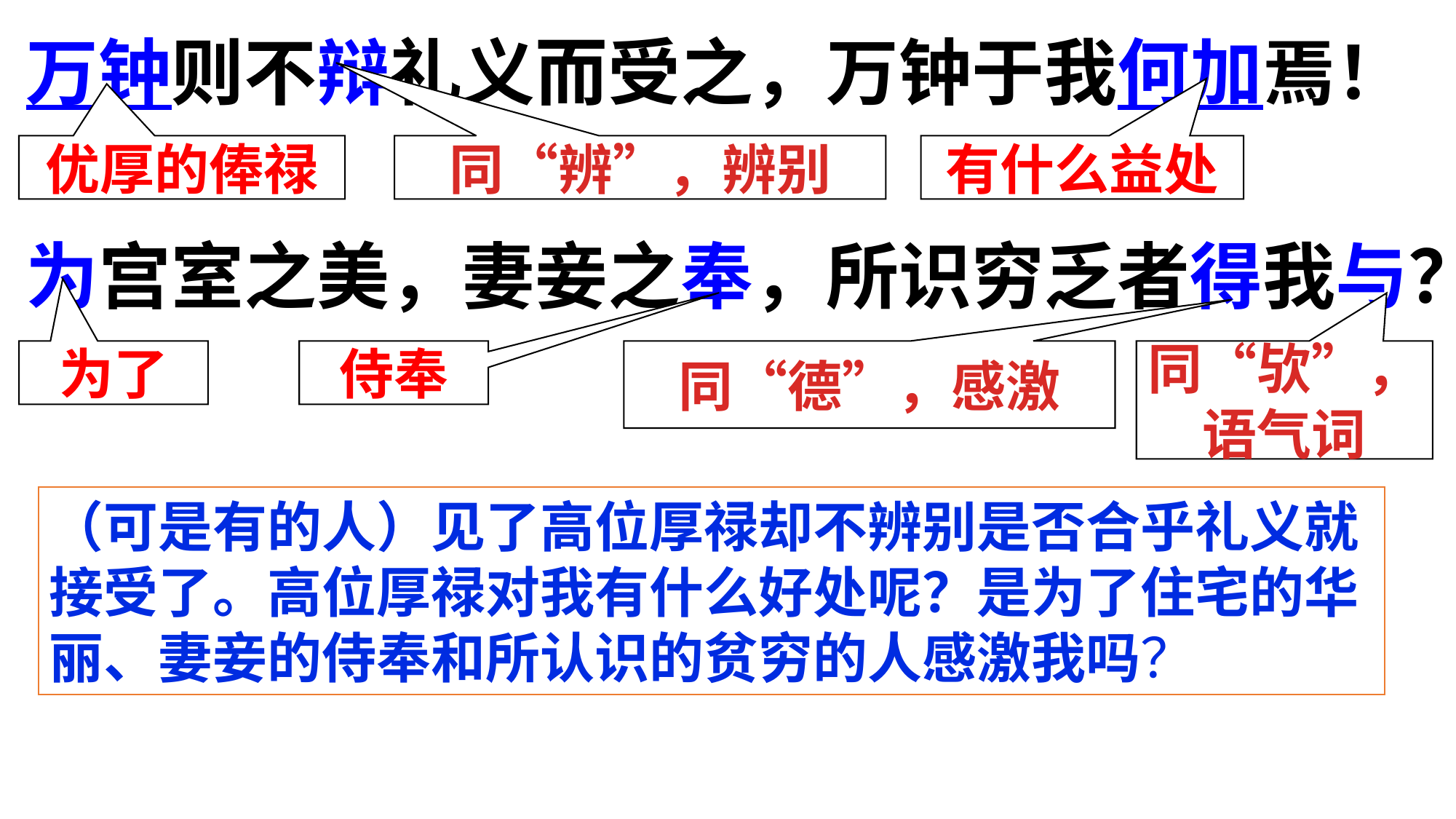

万钟则不辩礼义而受之，万钟于我何加焉！

为宫室之美，妻妾之奉，所识穷乏者得我与？

优厚的俸禄
同“辨”，辨别
有什么益处
为了
侍奉
同“德”，感激
同“欤”，语气词
（可是有的人）见了高位厚禄却不辨别是否合乎礼义就接受了。高位厚禄对我有什么好处呢？是为了住宅的华丽、妻妾的侍奉和所认识的贫穷的人感激我吗？